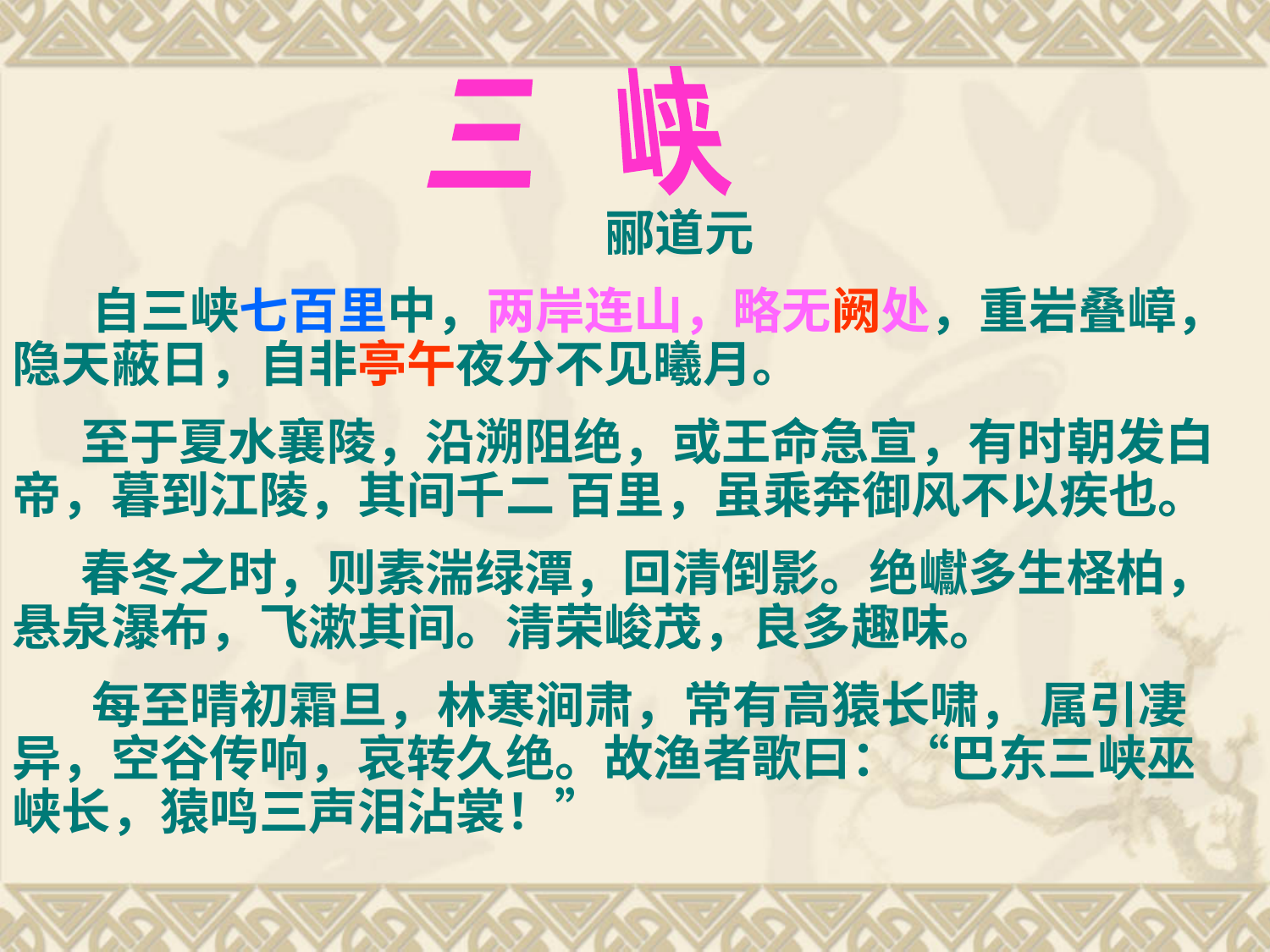

三   峡

          郦道元
      自三峡七百里中，两岸连山，略无阙处，重岩叠嶂，隐天蔽日，自非亭午夜分不见曦月。
     至于夏水襄陵，沿溯阻绝，或王命急宣，有时朝发白帝，暮到江陵，其间千二 百里，虽乘奔御风不以疾也。
     春冬之时，则素湍绿潭，回清倒影。绝巘多生柽柏， 悬泉瀑布，飞漱其间。清荣峻茂，良多趣味。
      每至晴初霜旦，林寒涧肃，常有高猿长啸， 属引凄异，空谷传响，哀转久绝。故渔者歌曰：“巴东三峡巫峡长，猿鸣三声泪沾裳！”